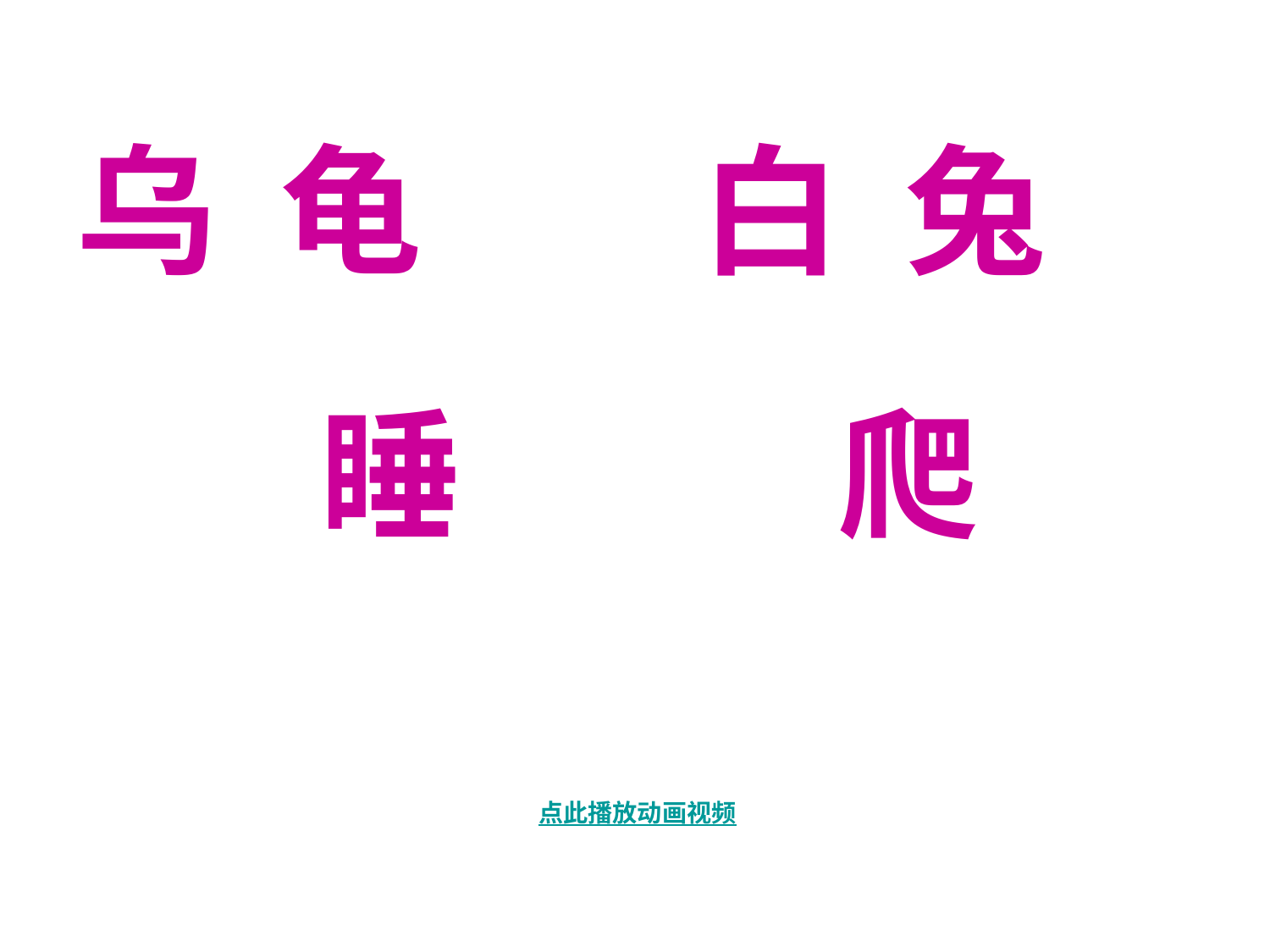

乌  龟
白  兔
睡
爬
点此播放动画视频